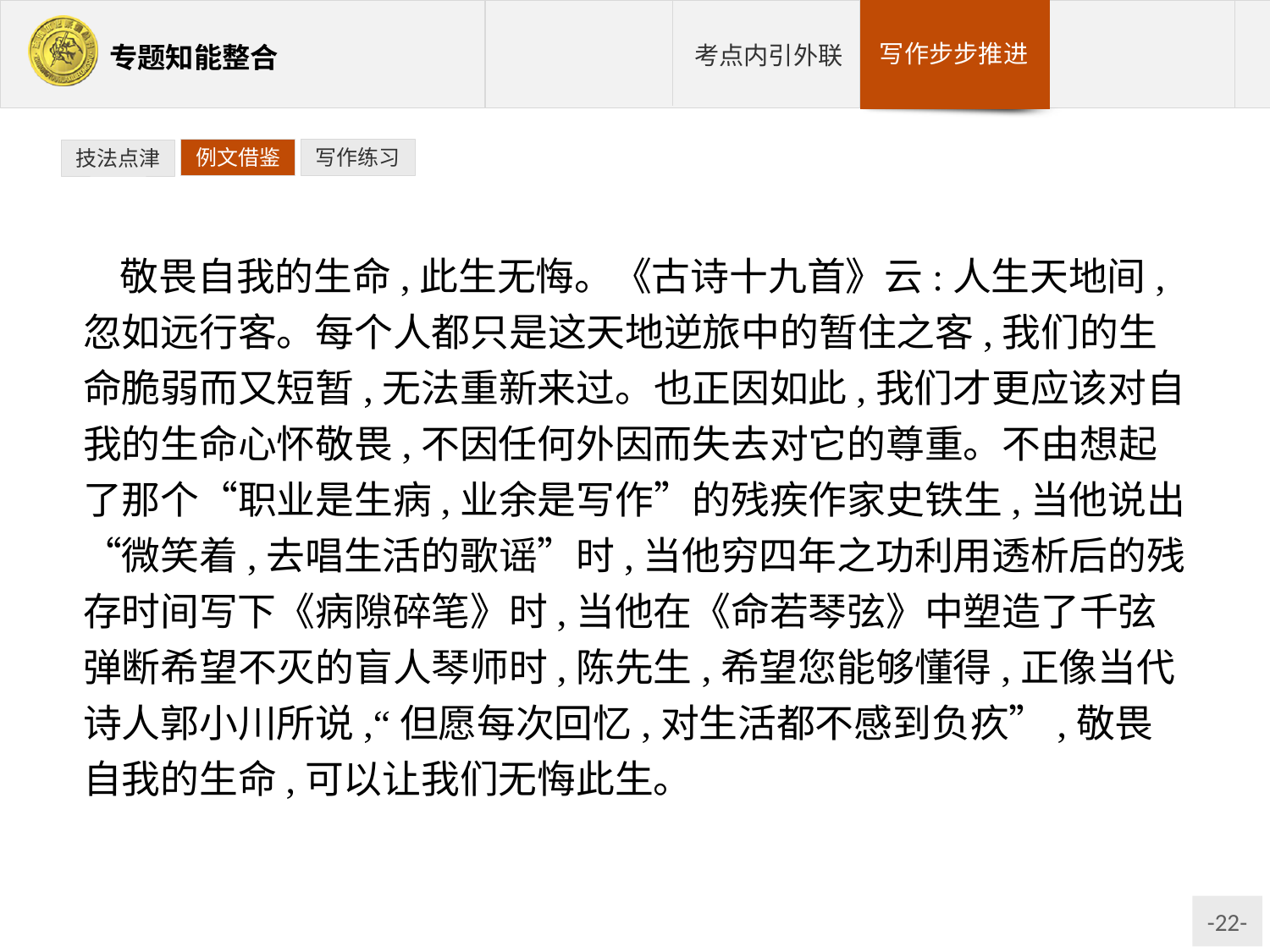

例文借鉴
写作练习
技法点津
敬畏自我的生命,此生无悔。《古诗十九首》云:人生天地间,忽如远行客。每个人都只是这天地逆旅中的暂住之客,我们的生命脆弱而又短暂,无法重新来过。也正因如此,我们才更应该对自我的生命心怀敬畏,不因任何外因而失去对它的尊重。不由想起了那个“职业是生病,业余是写作”的残疾作家史铁生,当他说出“微笑着,去唱生活的歌谣”时,当他穷四年之功利用透析后的残存时间写下《病隙碎笔》时,当他在《命若琴弦》中塑造了千弦弹断希望不灭的盲人琴师时,陈先生,希望您能够懂得,正像当代诗人郭小川所说,“但愿每次回忆,对生活都不感到负疚”,敬畏自我的生命,可以让我们无悔此生。